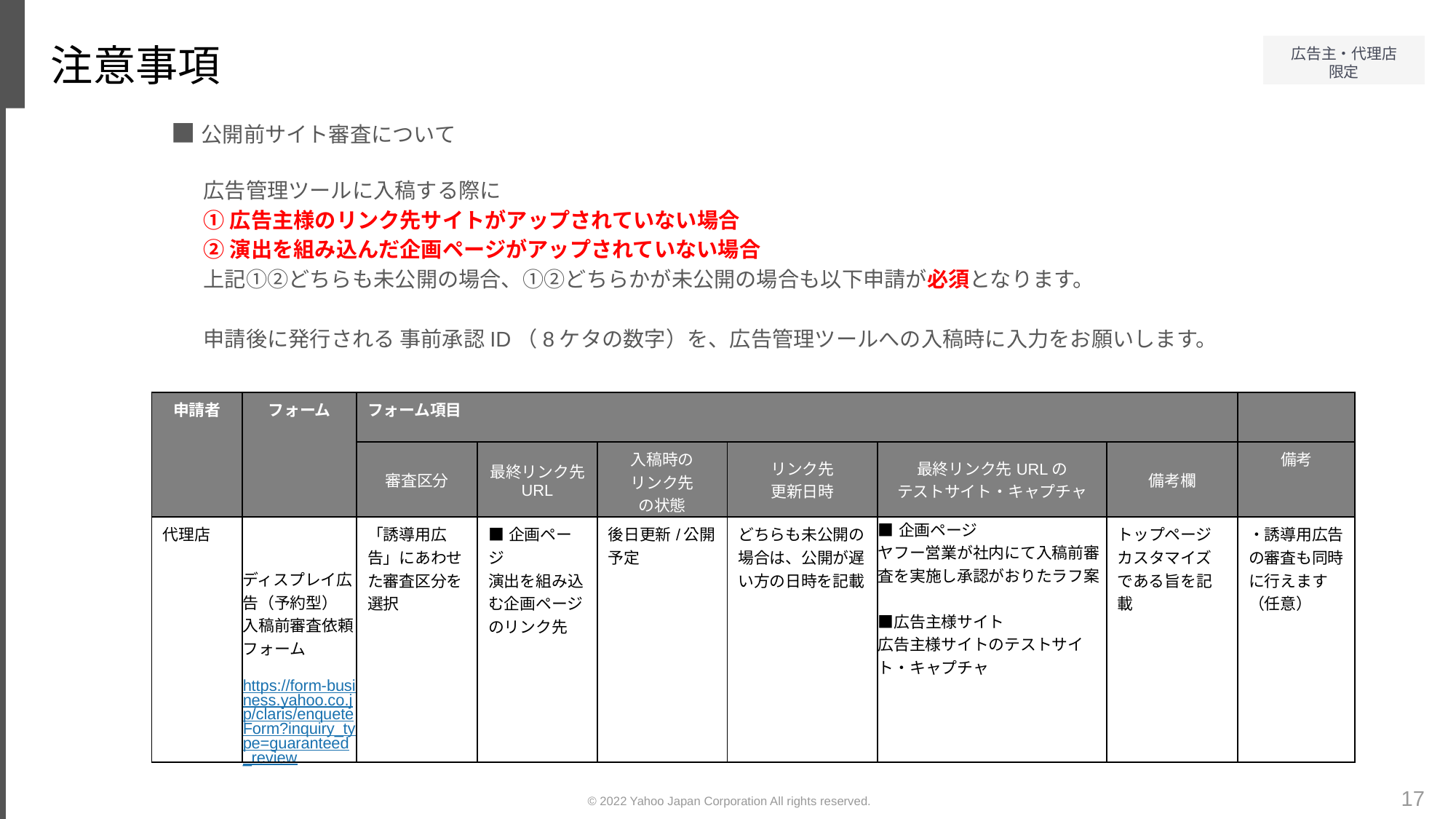

注意事項
■公開前サイト審査について

広告管理ツールに入稿する際に
①広告主様のリンク先サイトがアップされていない場合
②演出を組み込んだ企画ページがアップされていない場合
上記①②どちらも未公開の場合、①②どちらかが未公開の場合も以下申請が必須となります。

申請後に発行される 事前承認ID（8ケタの数字）を、広告管理ツールへの入稿時に入力をお願いします。

| 申請者 | フォーム | フォーム項目 |  |  |  |  |  |  |
| --- | --- | --- | --- | --- | --- | --- | --- | --- |
|  |  | 審査区分 | 最終リンク先 URL | 入稿時の リンク先 の状態 | リンク先 更新日時 | 最終リンク先URLの テストサイト・キャプチャ | 備考欄 | 備考 |
| 代理店 | ディスプレイ広告（予約型）　入稿前審査依頼フォーム https://form-business.yahoo.co.jp/claris/enqueteForm?inquiry\_type=guaranteed\_review | 「誘導用広告」にあわせた審査区分を選択 | ■企画ページ 演出を組み込む企画ページのリンク先 | 後日更新/公開予定 | どちらも未公開の場合は、公開が遅い方の日時を記載 | ■企画ページ ヤフー営業が社内にて入稿前審査を実施し承認がおりたラフ案 ■広告主様サイト 広告主様サイトのテストサイト・キャプチャ | トップページカスタマイズである旨を記載 | ・誘導用広告の審査も同時に行えます（任意） |
17